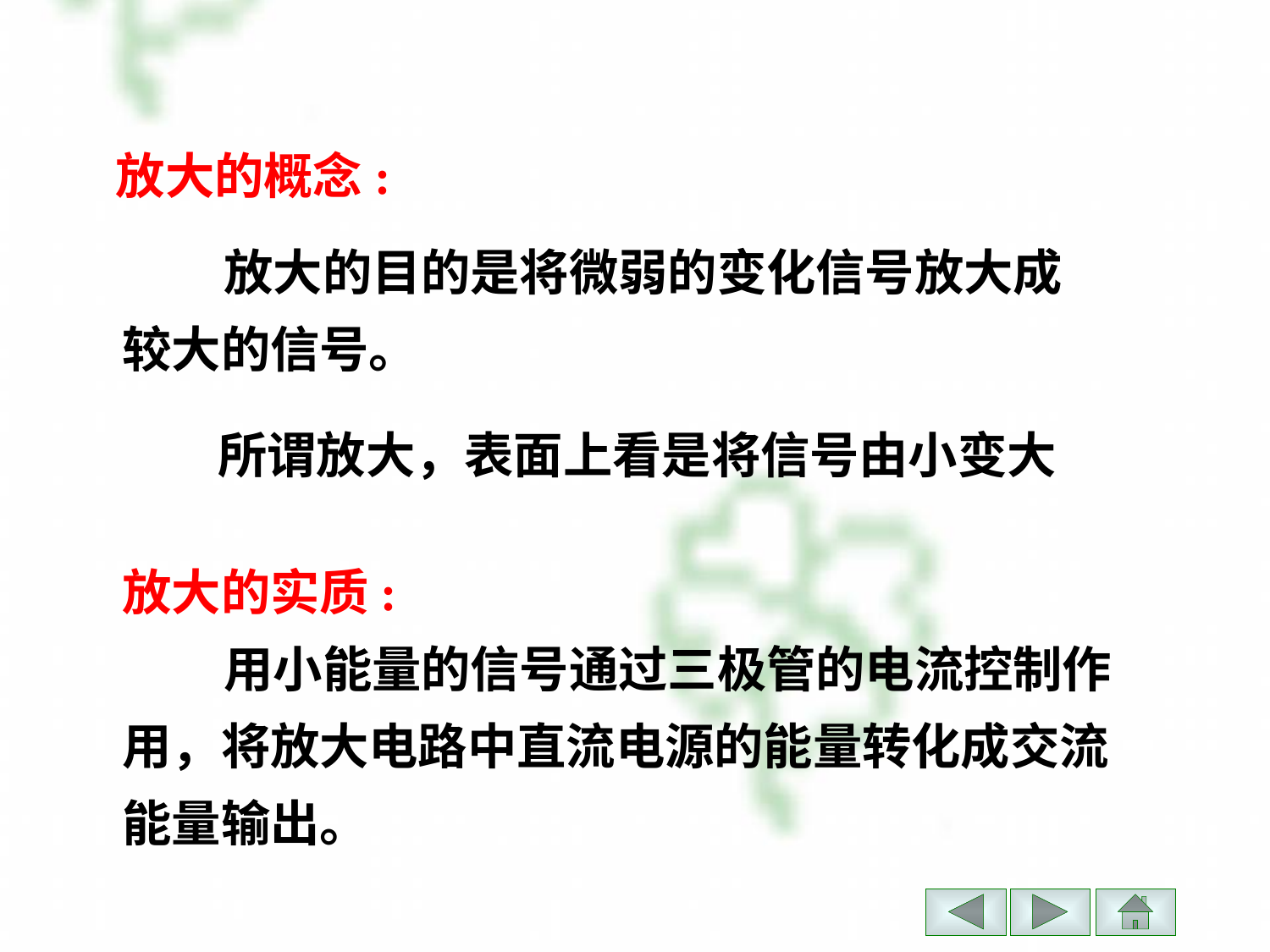

放大的概念:
        放大的目的是将微弱的变化信号放大成较大的信号。
        所谓放大，表面上看是将信号由小变大
放大的实质:
        用小能量的信号通过三极管的电流控制作用，将放大电路中直流电源的能量转化成交流能量输出。